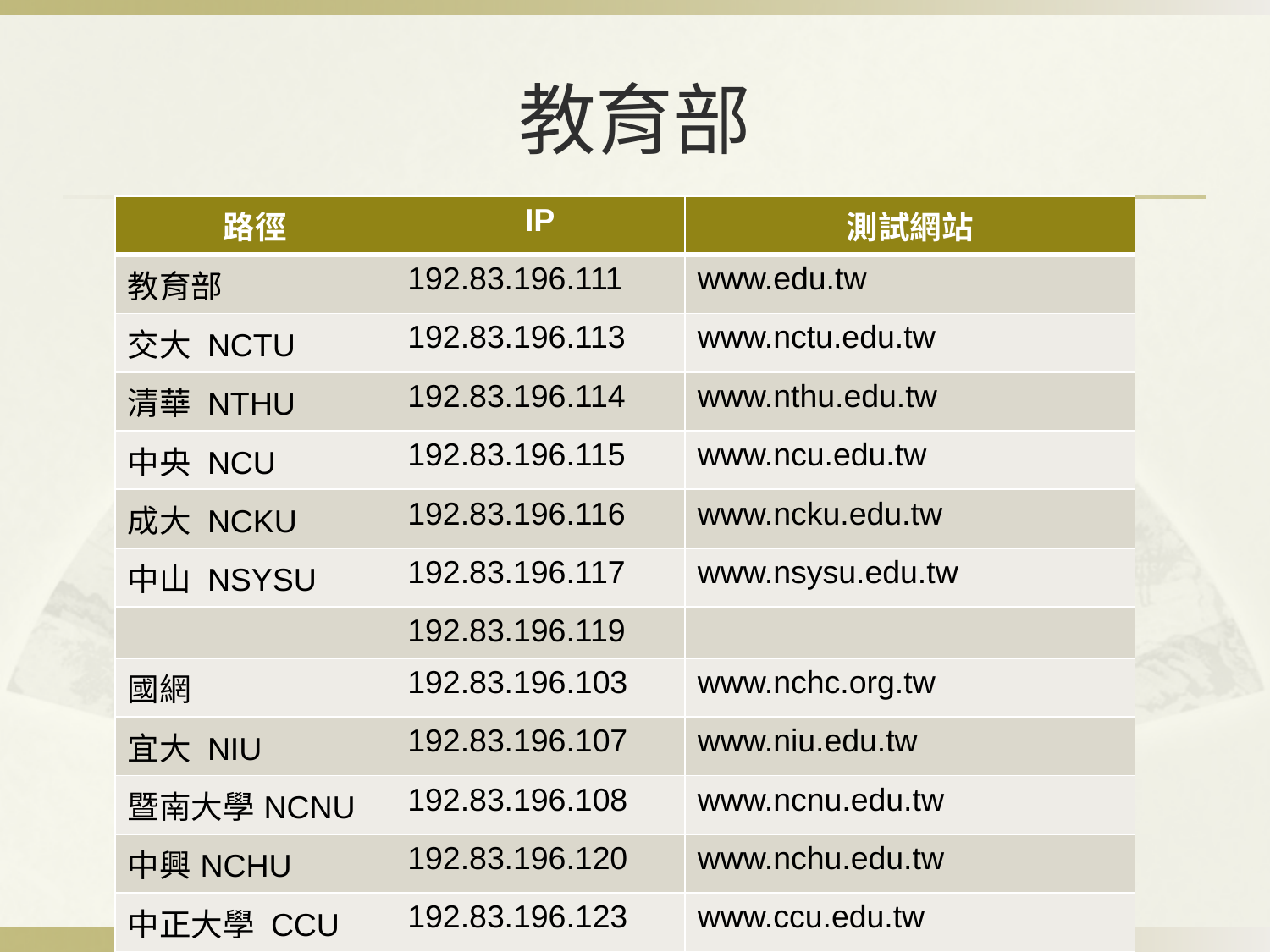

# 教育部
| 路徑 | IP | 測試網站 |
| --- | --- | --- |
| 教育部 | 192.83.196.111 | www.edu.tw |
| 交大 NCTU | 192.83.196.113 | www.nctu.edu.tw |
| 清華 NTHU | 192.83.196.114 | www.nthu.edu.tw |
| 中央 NCU | 192.83.196.115 | www.ncu.edu.tw |
| 成大 NCKU | 192.83.196.116 | www.ncku.edu.tw |
| 中山 NSYSU | 192.83.196.117 | www.nsysu.edu.tw |
|  | 192.83.196.119 |  |
| 國網 | 192.83.196.103 | www.nchc.org.tw |
| 宜大 NIU | 192.83.196.107 | www.niu.edu.tw |
| 暨南大學NCNU | 192.83.196.108 | www.ncnu.edu.tw |
| 中興NCHU | 192.83.196.120 | www.nchu.edu.tw |
| 中正大學 CCU | 192.83.196.123 | www.ccu.edu.tw |
| 東華 NDHU | 192.83.196.126 | www.ndhu.edu.tw |

23